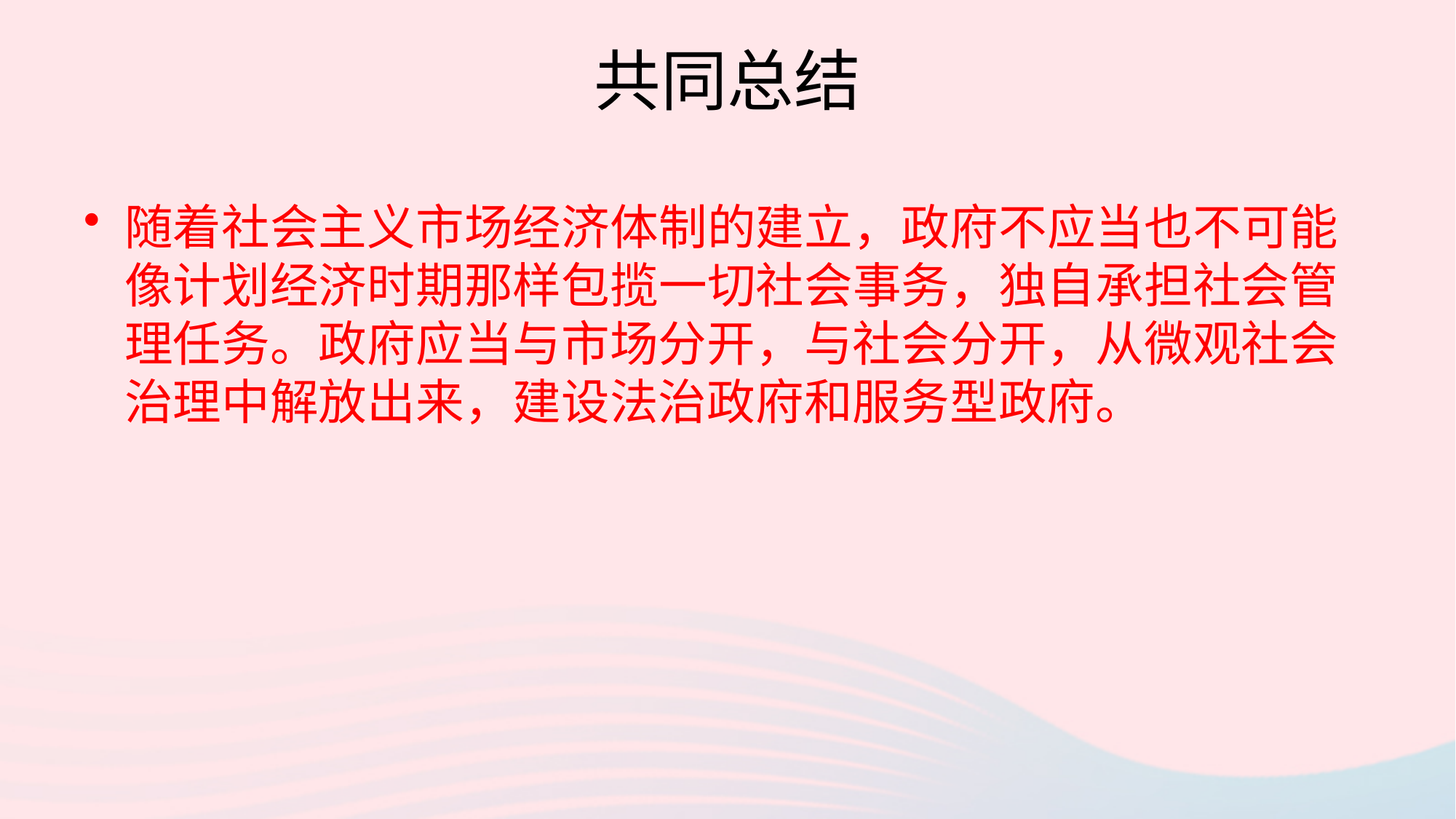

# 共同总结
随着社会主义市场经济体制的建立，政府不应当也不可能像计划经济时期那样包揽一切社会事务，独自承担社会管理任务。政府应当与市场分开，与社会分开，从微观社会治理中解放出来，建设法治政府和服务型政府。